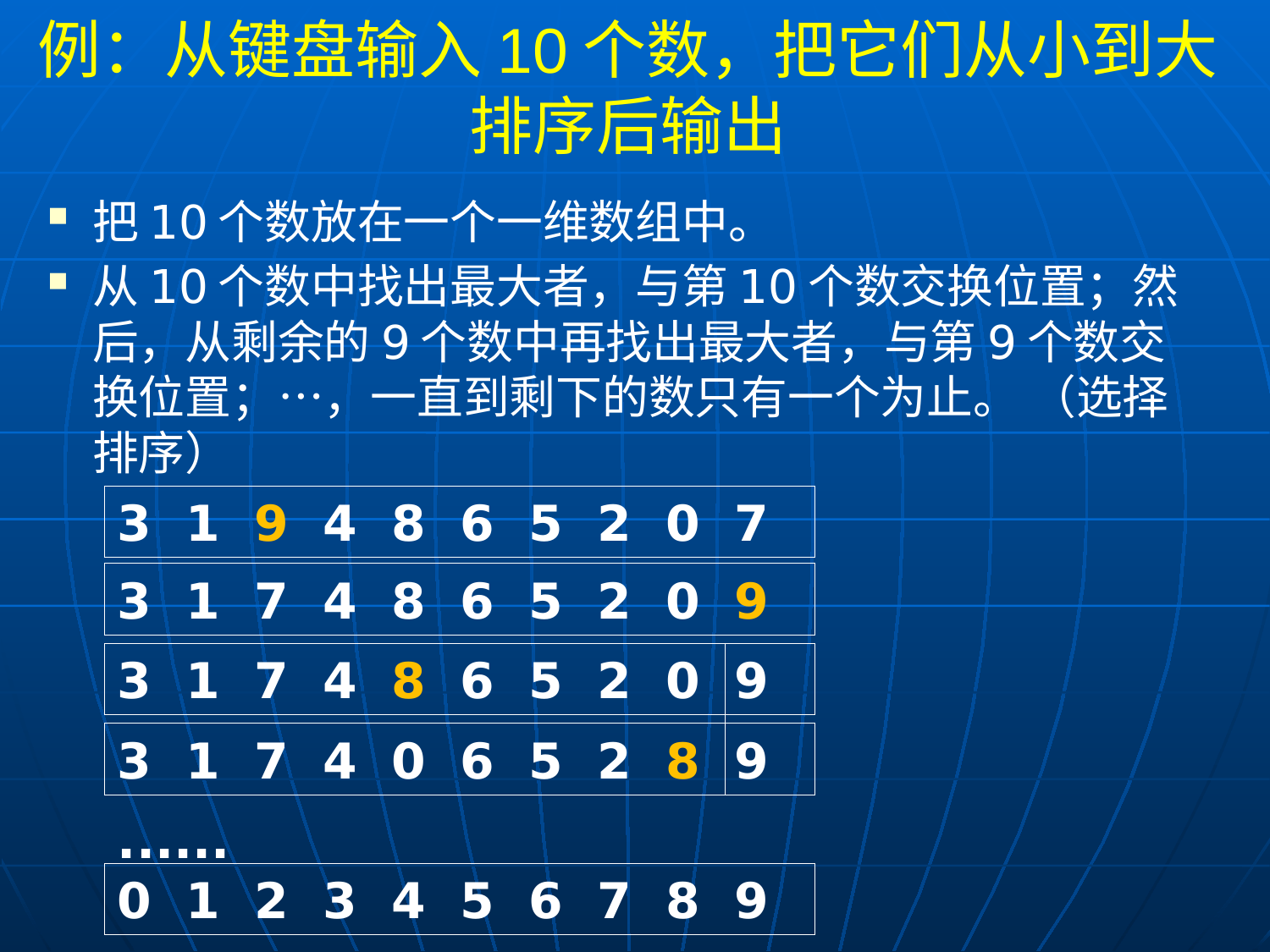

# 例：从键盘输入10个数，把它们从小到大排序后输出
把10个数放在一个一维数组中。
从10个数中找出最大者，与第10个数交换位置；然后，从剩余的9个数中再找出最大者，与第9个数交换位置；…，一直到剩下的数只有一个为止。 （选择排序）
3  1  9  4  8  6  5  2  0  7
3  1  7  4  8  6  5  2  0  9
3  1  7  4  8  6  5  2  0  9
3  1  7  4  0  6  5  2  8  9
......
0  1  2  3  4  5  6  7  8  9